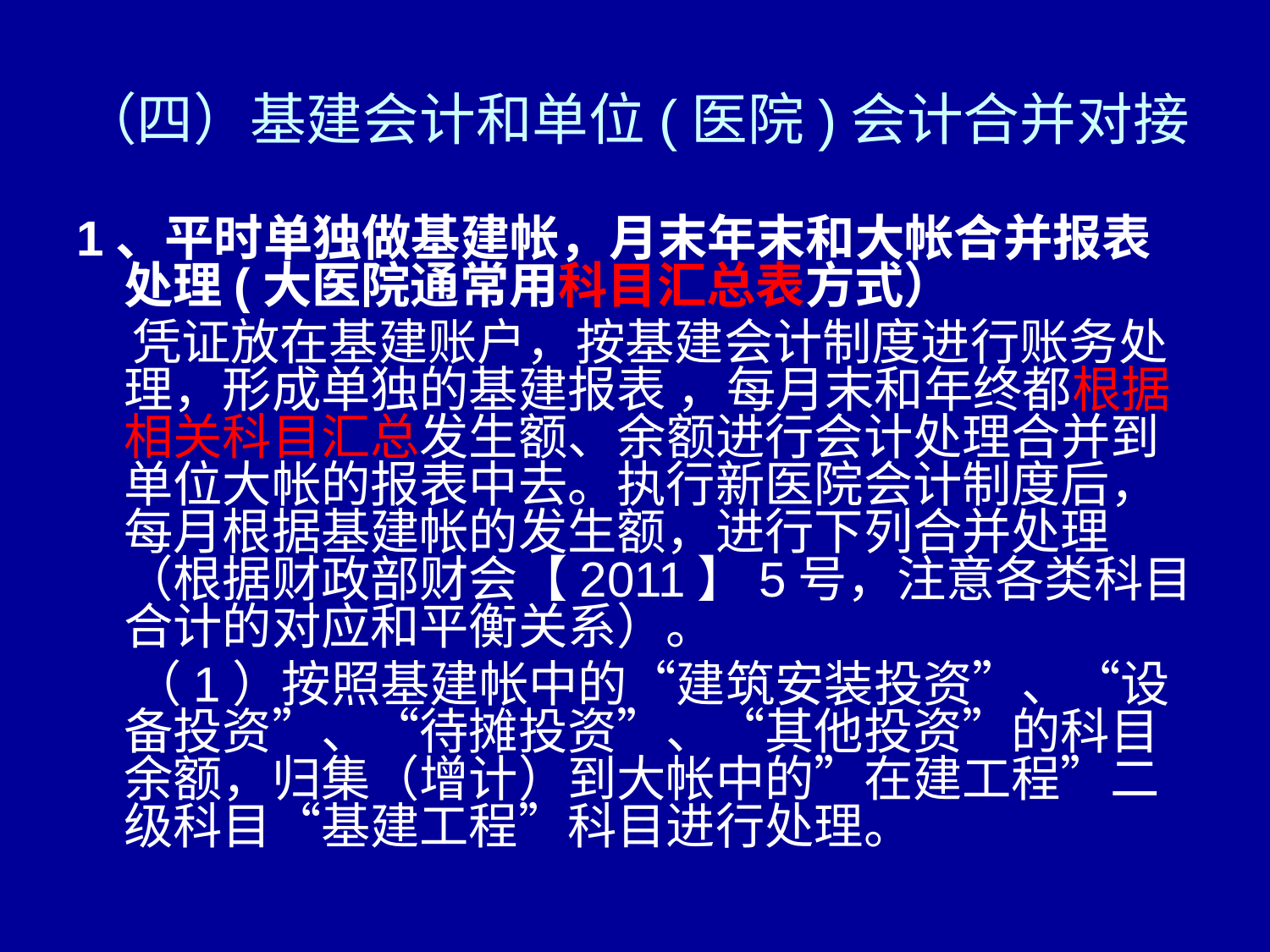

# （四）基建会计和单位(医院)会计合并对接
1、平时单独做基建帐，月末年末和大帐合并报表处理(大医院通常用科目汇总表方式）
    凭证放在基建账户，按基建会计制度进行账务处理，形成单独的基建报表 ，每月末和年终都根据相关科目汇总发生额、余额进行会计处理合并到单位大帐的报表中去。执行新医院会计制度后，每月根据基建帐的发生额，进行下列合并处理（根据财政部财会【2011】5号，注意各类科目合计的对应和平衡关系）。
    （1）按照基建帐中的“建筑安装投资”、“设备投资”、“待摊投资”、“其他投资”的科目余额，归集（增计）到大帐中的”在建工程”二级科目“基建工程”科目进行处理。